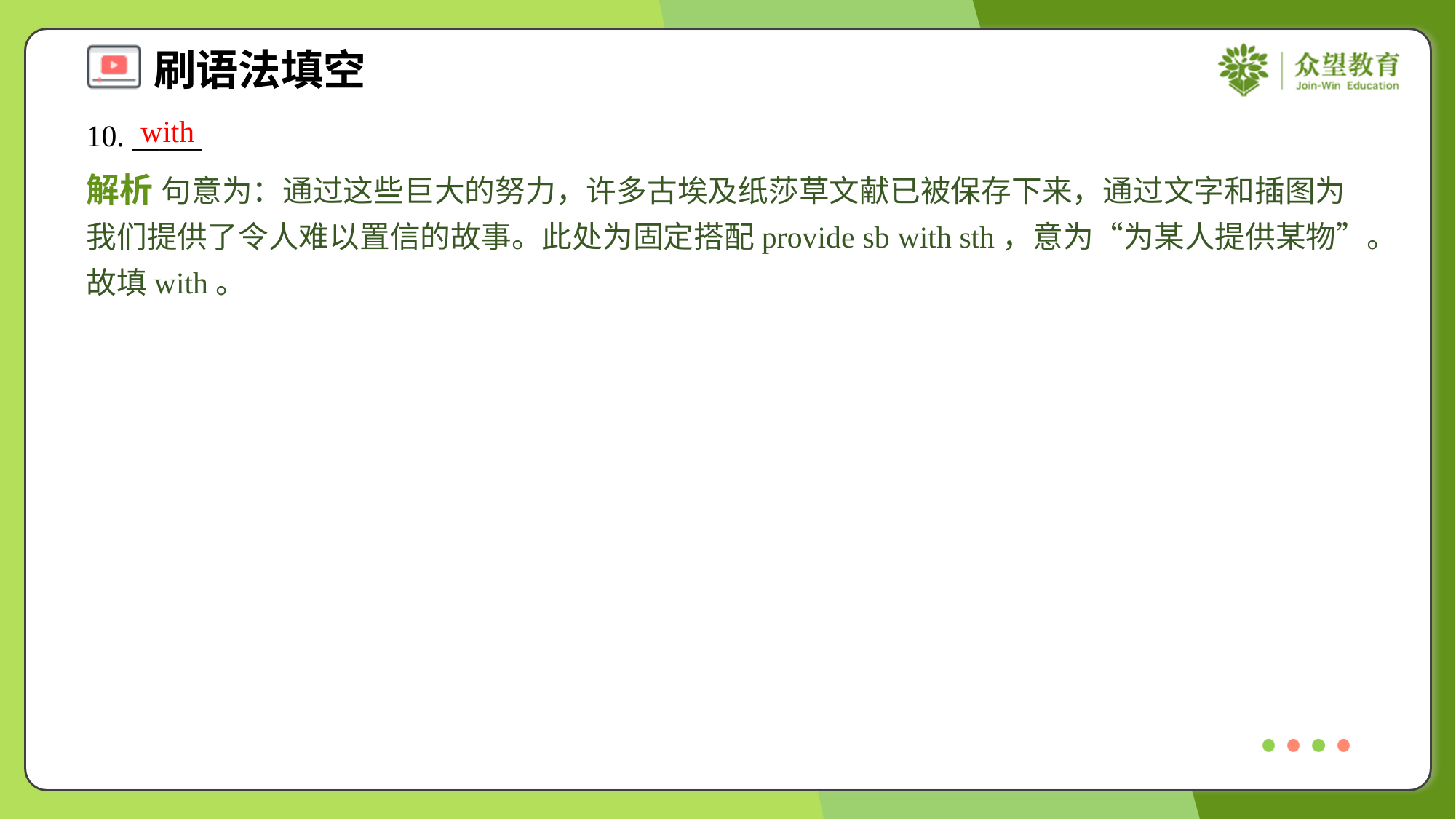

with
10. _____
解析 句意为：通过这些巨大的努力，许多古埃及纸莎草文献已被保存下来，通过文字和插图为我们提供了令人难以置信的故事。此处为固定搭配provide sb with sth，意为“为某人提供某物”。故填with。